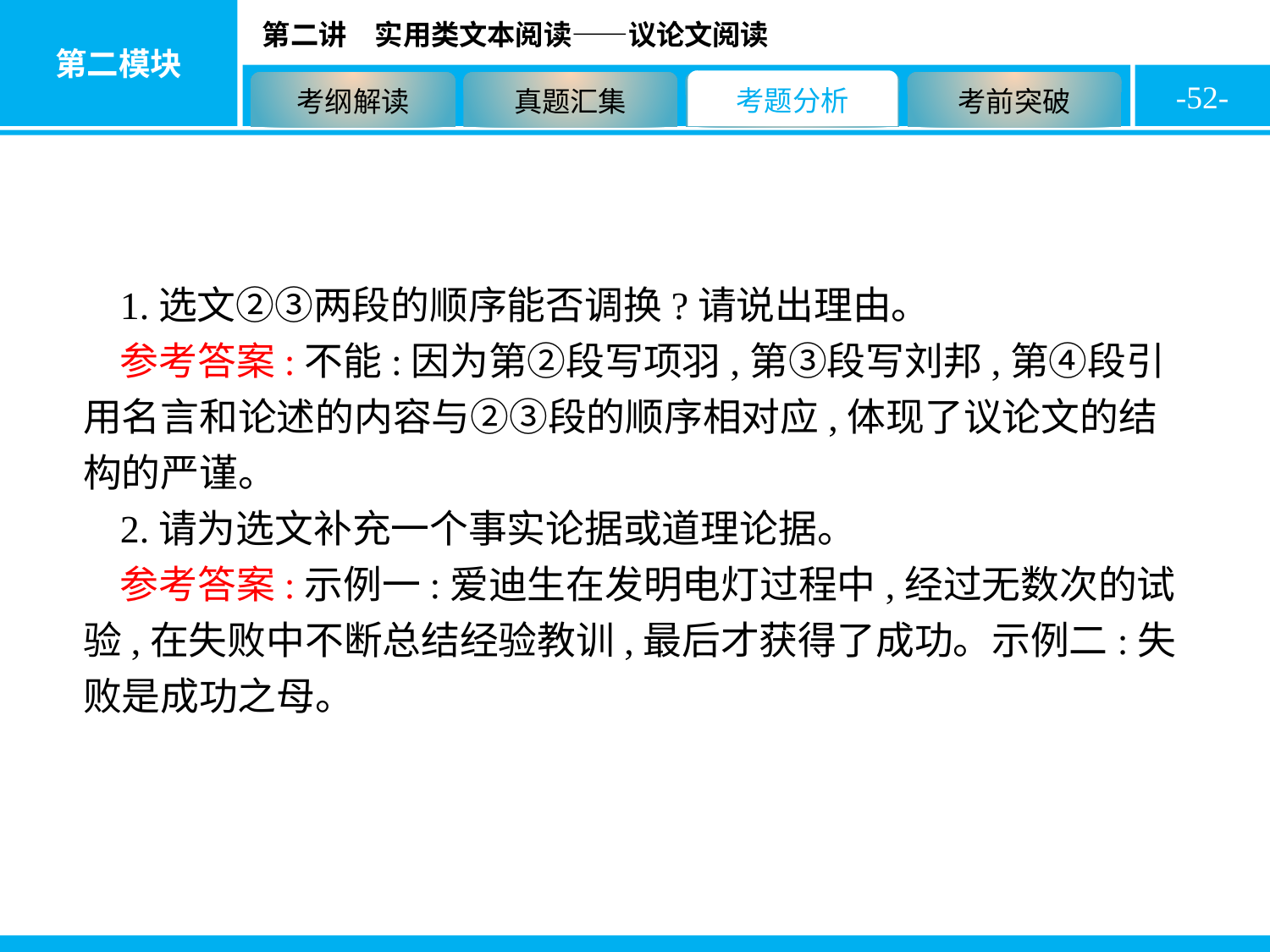

-52-
1.选文②③两段的顺序能否调换?请说出理由。
参考答案:不能:因为第②段写项羽,第③段写刘邦,第④段引用名言和论述的内容与②③段的顺序相对应,体现了议论文的结构的严谨。
2.请为选文补充一个事实论据或道理论据。
参考答案:示例一:爱迪生在发明电灯过程中,经过无数次的试验,在失败中不断总结经验教训,最后才获得了成功。示例二:失败是成功之母。